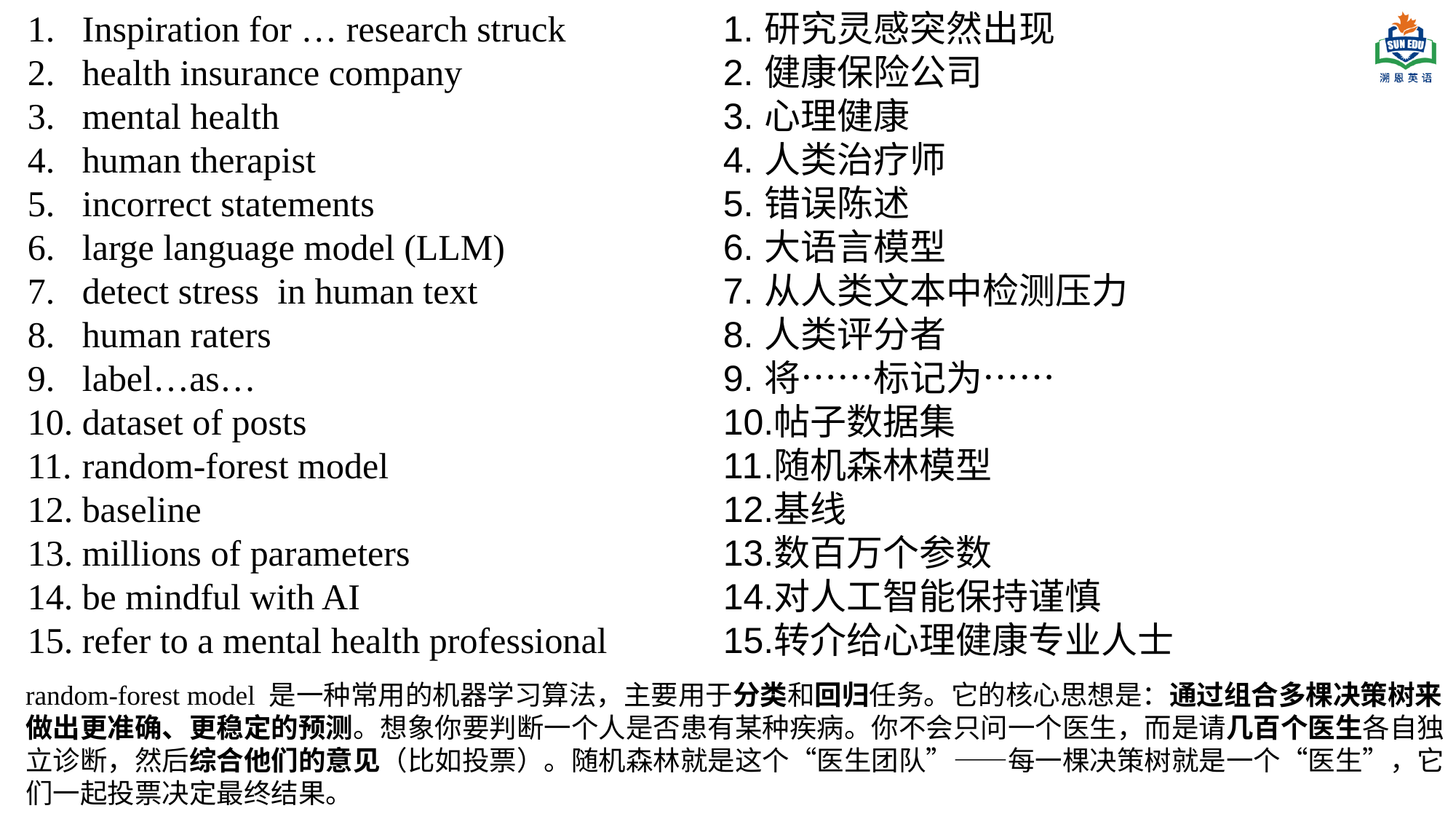

Inspiration for … research struck
health insurance company
mental health
human therapist
incorrect statements
large language model (LLM)
detect stress  in human text
human raters
label…as…
dataset of posts
random-forest model
baseline
millions of parameters
be mindful with AI
refer to a mental health professional
研究灵感突然出现
健康保险公司
心理健康
人类治疗师
错误陈述
大语言模型
从人类文本中检测压力
人类评分者
将……标记为……
帖子数据集
随机森林模型
基线
数百万个参数
对人工智能保持谨慎
转介给心理健康专业人士
random-forest model 是一种常用的机器学习算法，主要用于分类和回归任务。它的核心思想是：通过组合多棵决策树来做出更准确、更稳定的预测。想象你要判断一个人是否患有某种疾病。你不会只问一个医生，而是请几百个医生各自独立诊断，然后综合他们的意见（比如投票）。随机森林就是这个“医生团队”——每一棵决策树就是一个“医生”，它们一起投票决定最终结果。